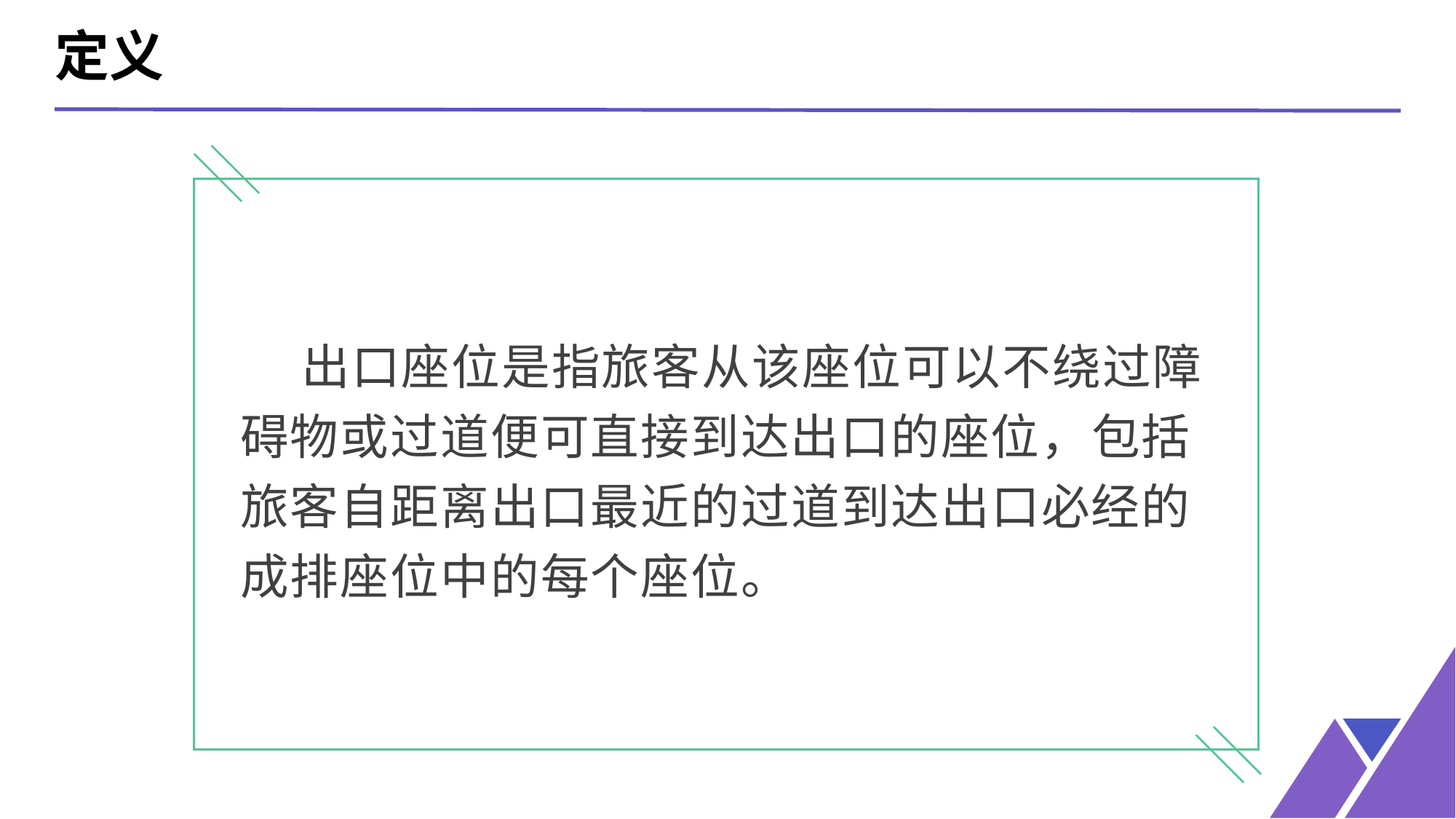

定义

    出口座位是指旅客从该座位可以不绕过障碍物或过道便可直接到达出口的座位，包括旅客自距离出口最近的过道到达出口必经的成排座位中的每个座位。